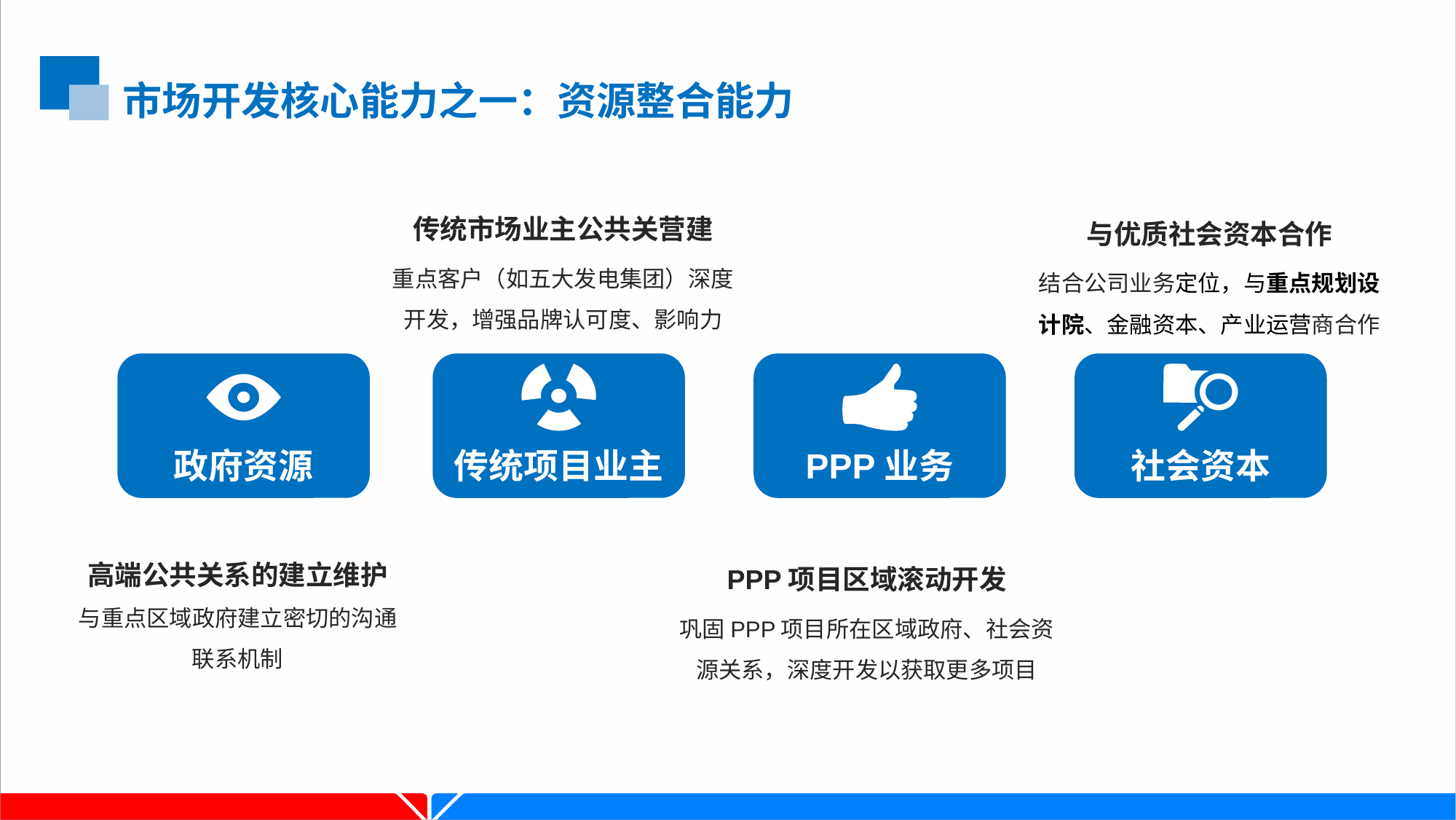

市场开发核心能力之一：资源整合能力

传统市场业主公共关营建
重点客户（如五大发电集团）深度开发，增强品牌认可度、影响力
与优质社会资本合作
结合公司业务定位，与重点规划设计院、金融资本、产业运营商合作
政府资源

传统项目业主

PPP业务

社会资本

高端公共关系的建立维护与重点区域政府建立密切的沟通联系机制
PPP项目区域滚动开发
巩固PPP项目所在区域政府、社会资源关系，深度开发以获取更多项目